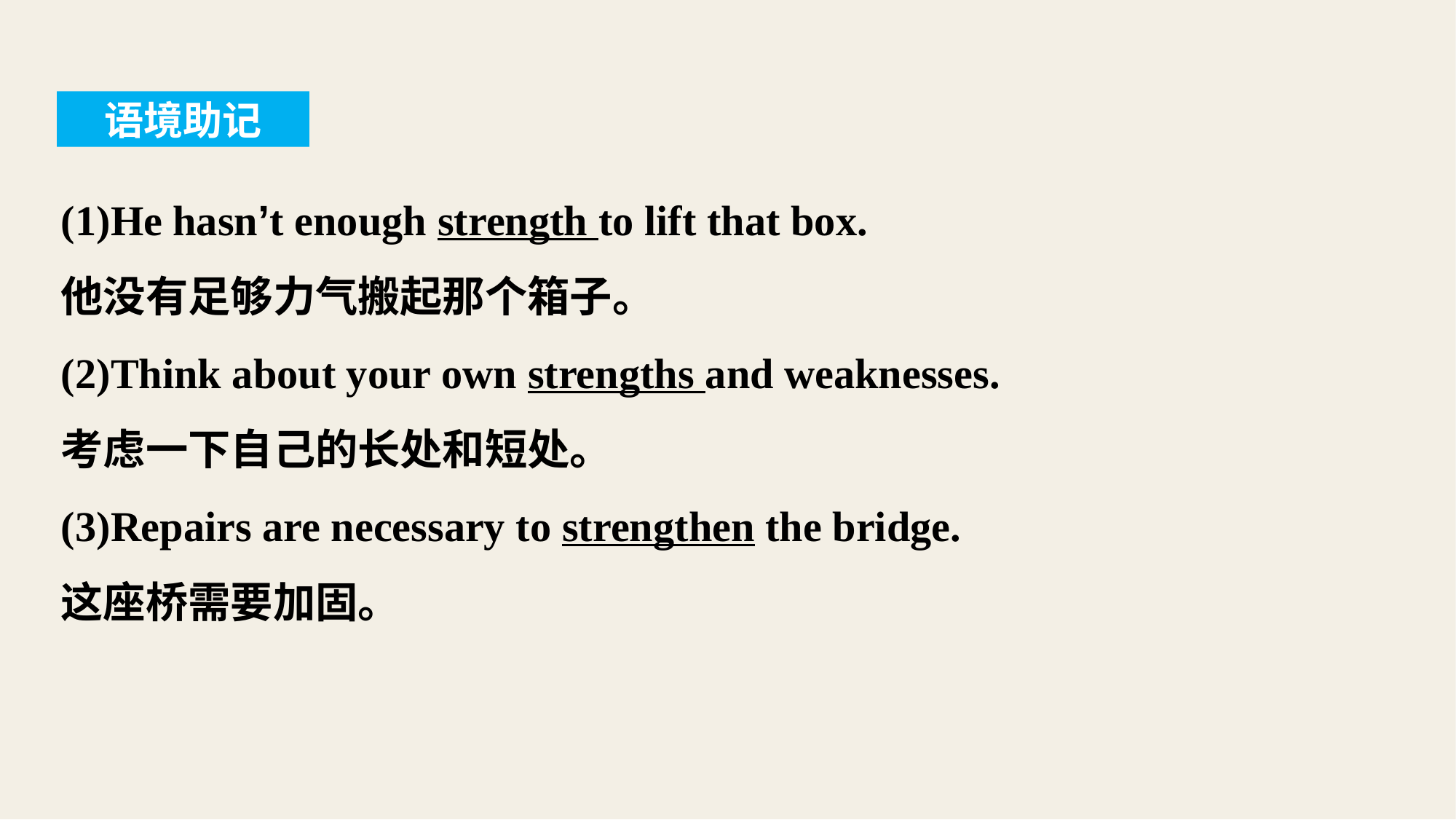

语境助记
(1)He hasn’t enough strength to lift that box.
他没有足够力气搬起那个箱子。
(2)Think about your own strengths and weaknesses.
考虑一下自己的长处和短处。
(3)Repairs are necessary to strengthen the bridge.
这座桥需要加固。